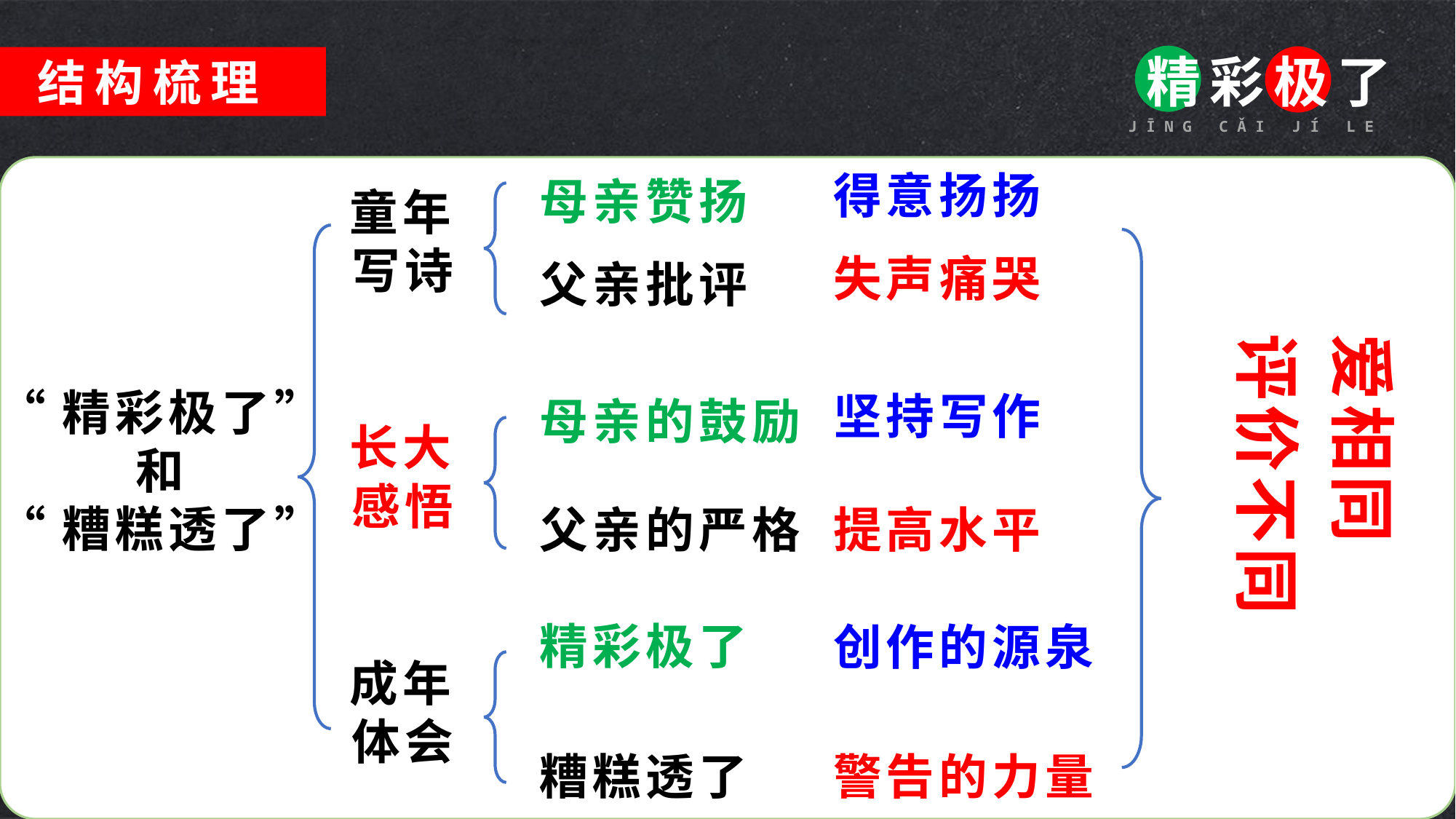

结构梳理
得意扬扬
母亲赞扬
童年写诗

失声痛哭
父亲批评
爱相同
评价不同
“精彩极了”
和
“糟糕透了”
坚持写作
母亲的鼓励
长大感悟

父亲的严格
提高水平
精彩极了
创作的源泉
成年体会

警告的力量
糟糕透了